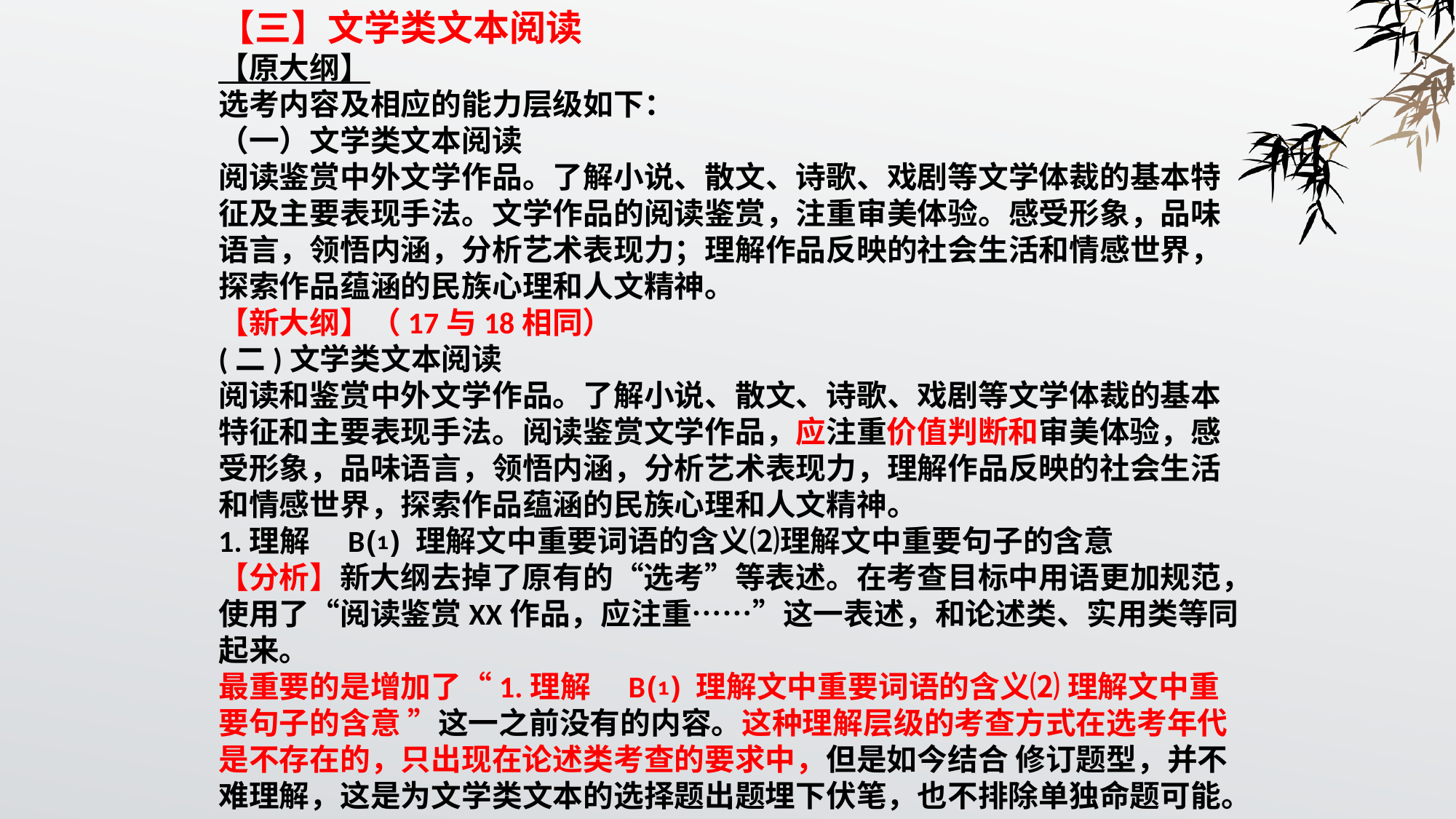

【三】文学类文本阅读
【原大纲】
选考内容及相应的能力层级如下：
（一）文学类文本阅读
阅读鉴赏中外文学作品。了解小说、散文、诗歌、戏剧等文学体裁的基本特征及主要表现手法。文学作品的阅读鉴赏，注重审美体验。感受形象，品味语言，领悟内涵，分析艺术表现力；理解作品反映的社会生活和情感世界，探索作品蕴涵的民族心理和人文精神。
【新大纲】（17与18相同）
(二)文学类文本阅读
阅读和鉴赏中外文学作品。了解小说、散文、诗歌、戏剧等文学体裁的基本特征和主要表现手法。阅读鉴赏文学作品，应注重价值判断和审美体验，感受形象，品味语言，领悟内涵，分析艺术表现力，理解作品反映的社会生活和情感世界，探索作品蕴涵的民族心理和人文精神。
1.理解　B⑴ 理解文中重要词语的含义⑵理解文中重要句子的含意
【分析】新大纲去掉了原有的“选考”等表述。在考查目标中用语更加规范，使用了“阅读鉴赏XX作品，应注重……”这一表述，和论述类、实用类等同起来。
最重要的是增加了“1.理解　B⑴ 理解文中重要词语的含义⑵ 理解文中重要句子的含意 ”这一之前没有的内容。这种理解层级的考查方式在选考年代是不存在的，只出现在论述类考查的要求中，但是如今结合 修订题型，并不难理解，这是为文学类文本的选择题出题埋下伏笔，也不排除单独命题可能。